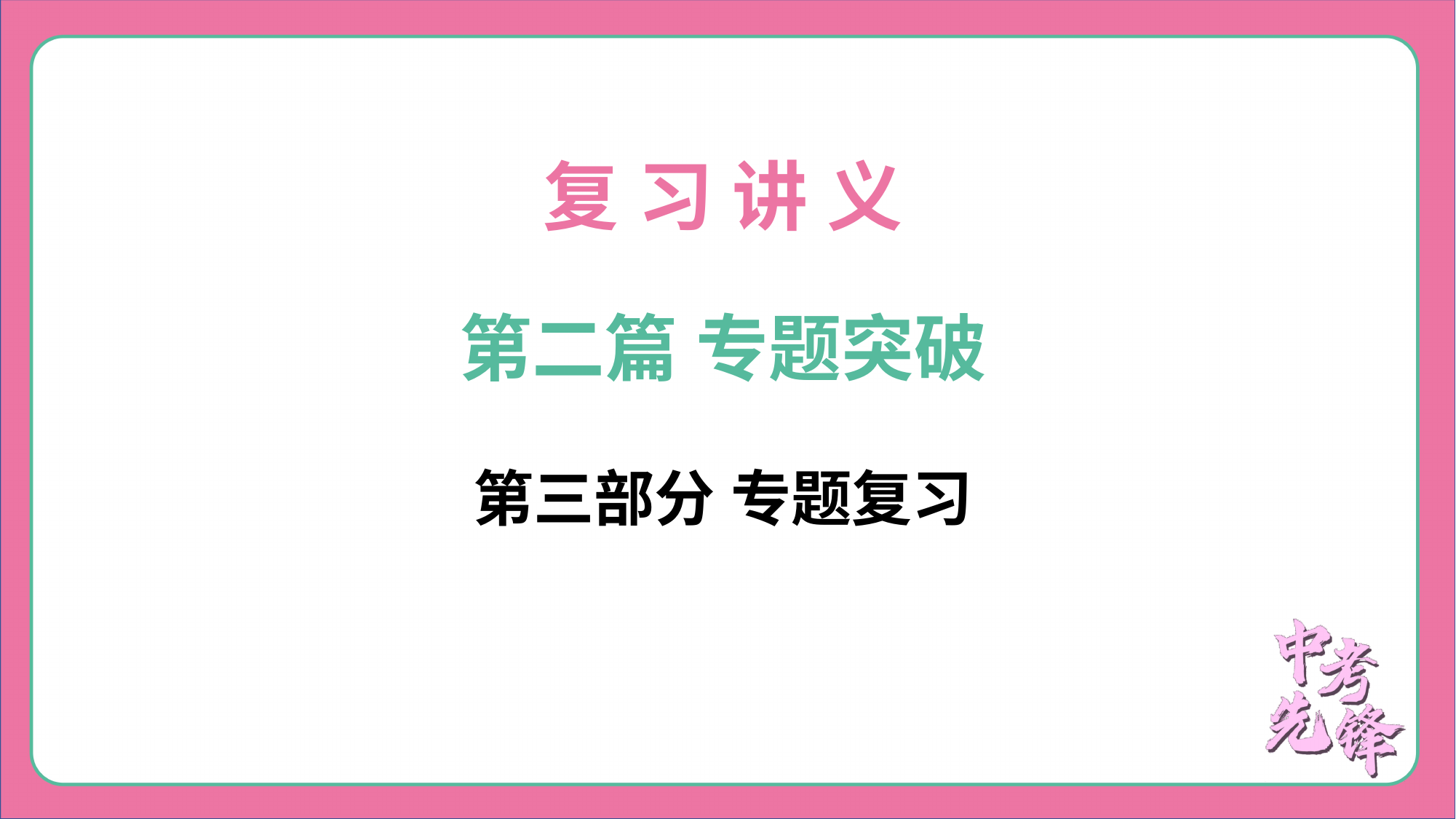

复 习 讲 义
第二篇 专题突破
第三部分 专题复习